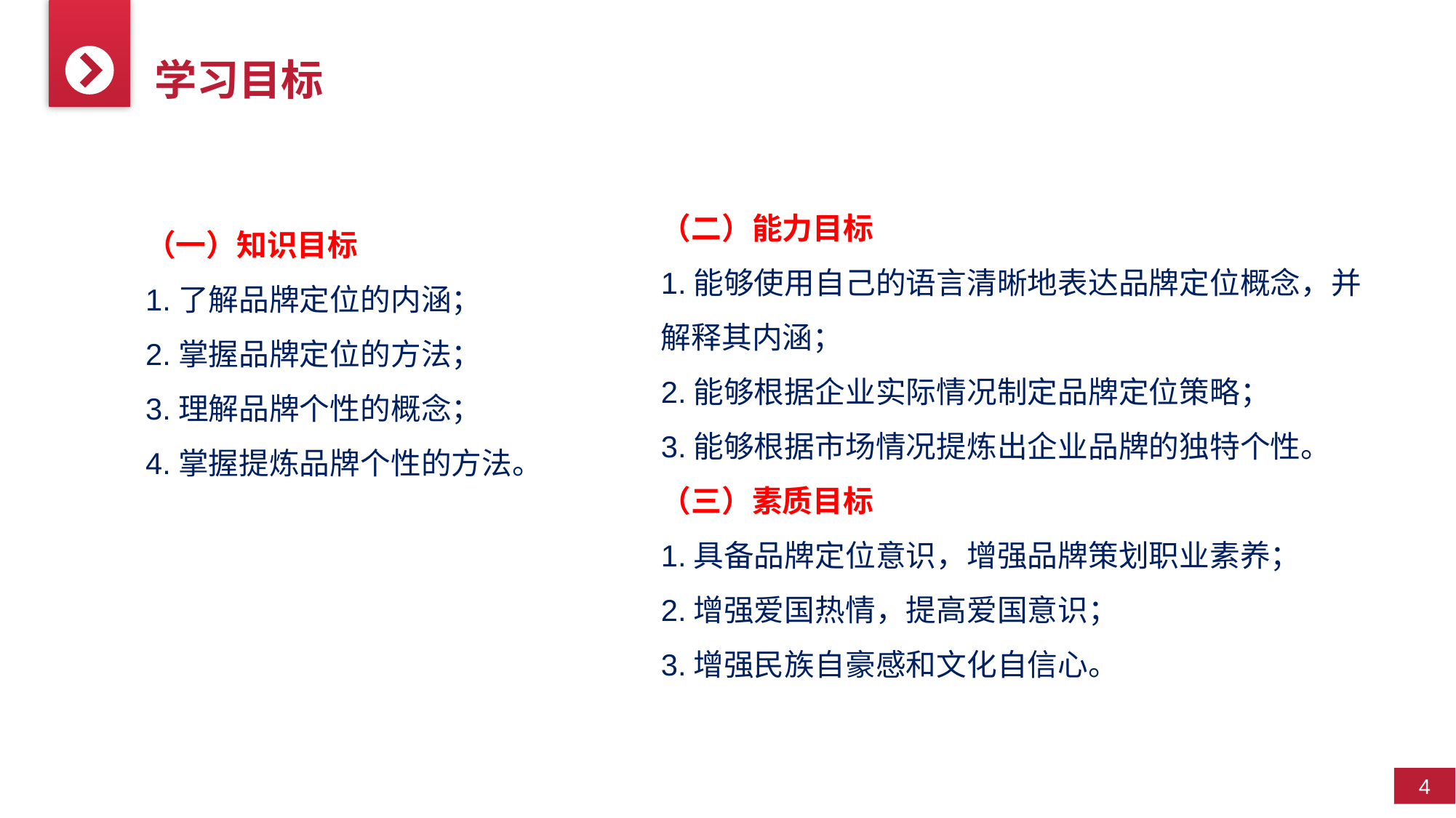

学习目标
（二）能力目标
1.能够使用自己的语言清晰地表达品牌定位概念，并解释其内涵；
2.能够根据企业实际情况制定品牌定位策略；
3.能够根据市场情况提炼出企业品牌的独特个性。
（三）素质目标
1.具备品牌定位意识，增强品牌策划职业素养；
2.增强爱国热情，提高爱国意识；
3.增强民族自豪感和文化自信心。
（一）知识目标
1.了解品牌定位的内涵；
2.掌握品牌定位的方法；
3.理解品牌个性的概念；
4.掌握提炼品牌个性的方法。